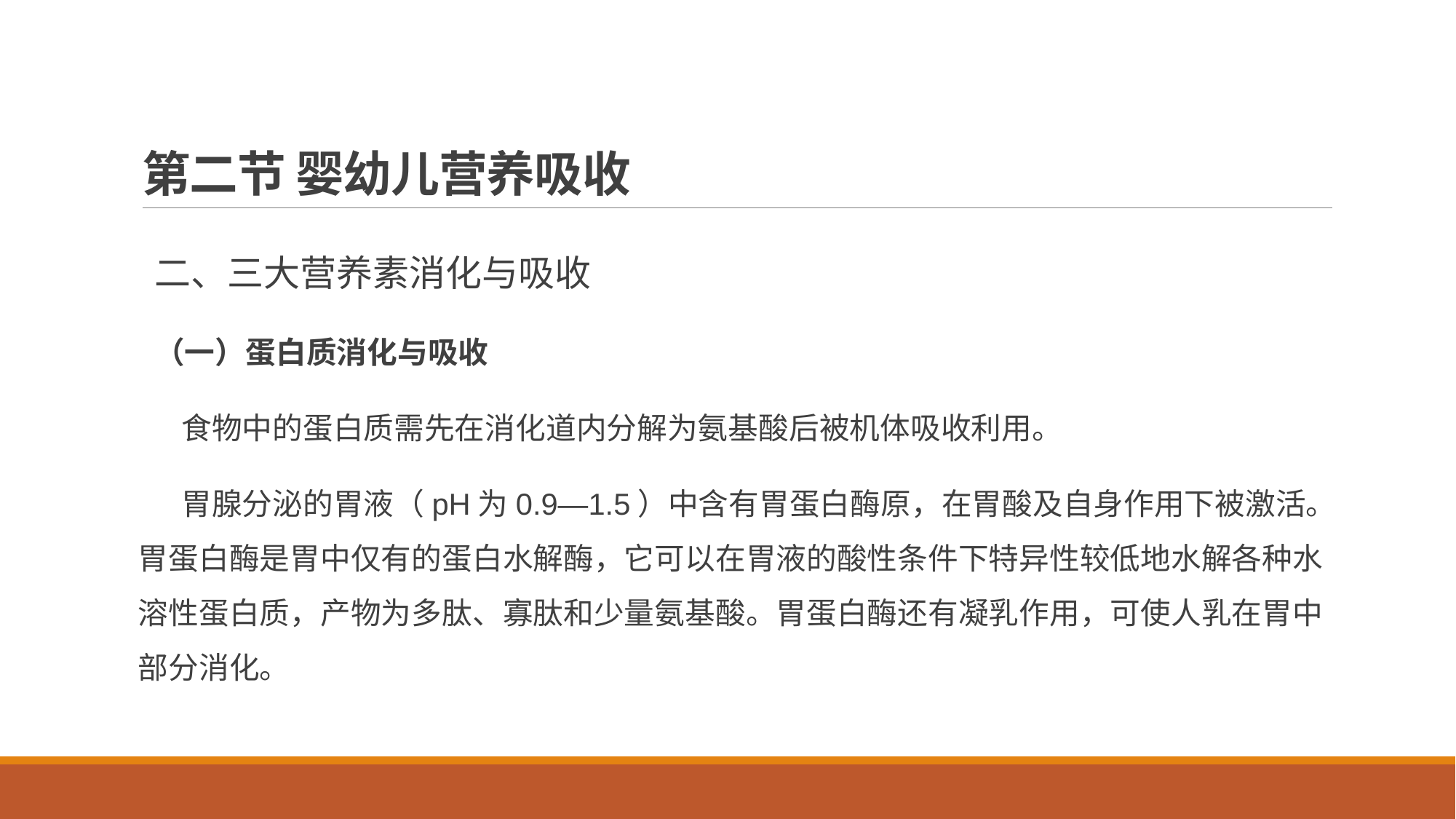

# 第二节 婴幼儿营养吸收
二、三大营养素消化与吸收
（一）蛋白质消化与吸收
食物中的蛋白质需先在消化道内分解为氨基酸后被机体吸收利用。
胃腺分泌的胃液（pH为0.9—1.5）中含有胃蛋白酶原，在胃酸及自身作用下被激活。胃蛋白酶是胃中仅有的蛋白水解酶，它可以在胃液的酸性条件下特异性较低地水解各种水溶性蛋白质，产物为多肽、寡肽和少量氨基酸。胃蛋白酶还有凝乳作用，可使人乳在胃中部分消化。